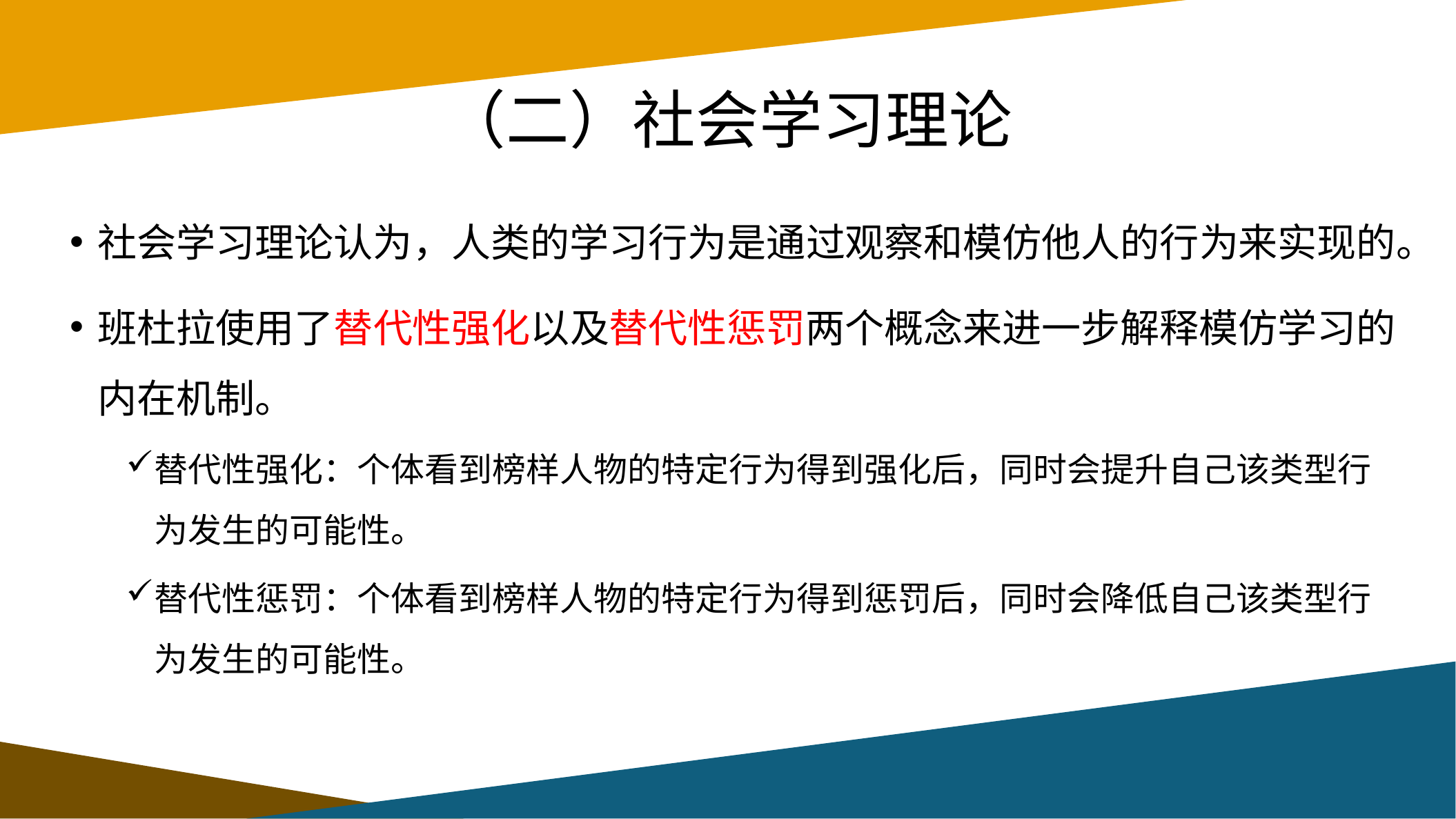

# （二）社会学习理论
社会学习理论认为，人类的学习行为是通过观察和模仿他人的行为来实现的。
班杜拉使用了替代性强化以及替代性惩罚两个概念来进一步解释模仿学习的内在机制。
替代性强化：个体看到榜样人物的特定行为得到强化后，同时会提升自己该类型行为发生的可能性。
替代性惩罚：个体看到榜样人物的特定行为得到惩罚后，同时会降低自己该类型行为发生的可能性。